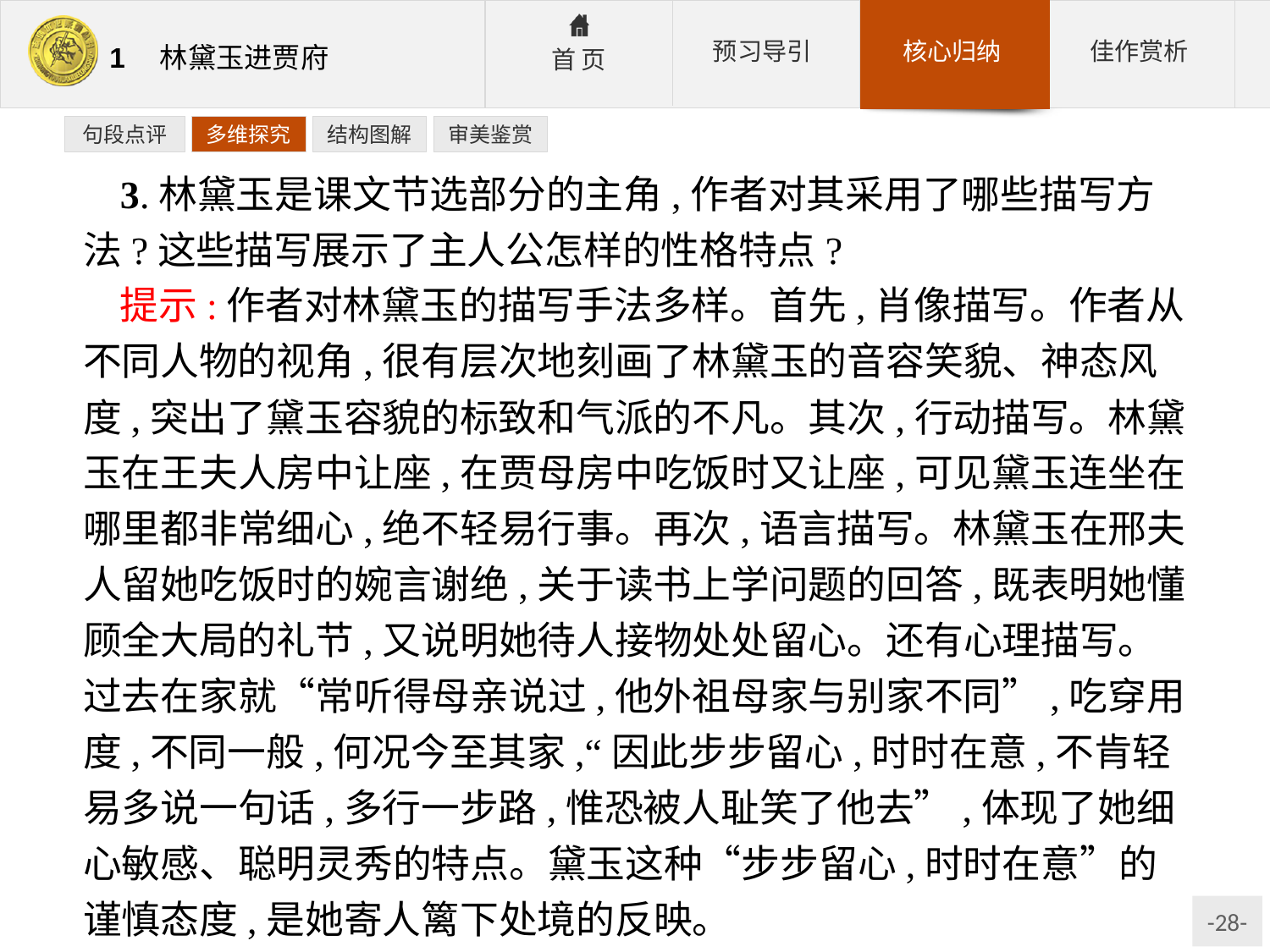

句段点评
多维探究
结构图解
审美鉴赏
3.林黛玉是课文节选部分的主角,作者对其采用了哪些描写方法?这些描写展示了主人公怎样的性格特点?
提示:作者对林黛玉的描写手法多样。首先,肖像描写。作者从不同人物的视角,很有层次地刻画了林黛玉的音容笑貌、神态风度,突出了黛玉容貌的标致和气派的不凡。其次,行动描写。林黛玉在王夫人房中让座,在贾母房中吃饭时又让座,可见黛玉连坐在哪里都非常细心,绝不轻易行事。再次,语言描写。林黛玉在邢夫人留她吃饭时的婉言谢绝,关于读书上学问题的回答,既表明她懂顾全大局的礼节,又说明她待人接物处处留心。还有心理描写。过去在家就“常听得母亲说过,他外祖母家与别家不同”,吃穿用度,不同一般,何况今至其家,“因此步步留心,时时在意,不肯轻易多说一句话,多行一步路,惟恐被人耻笑了他去”,体现了她细心敏感、聪明灵秀的特点。黛玉这种“步步留心,时时在意”的谨慎态度,是她寄人篱下处境的反映。